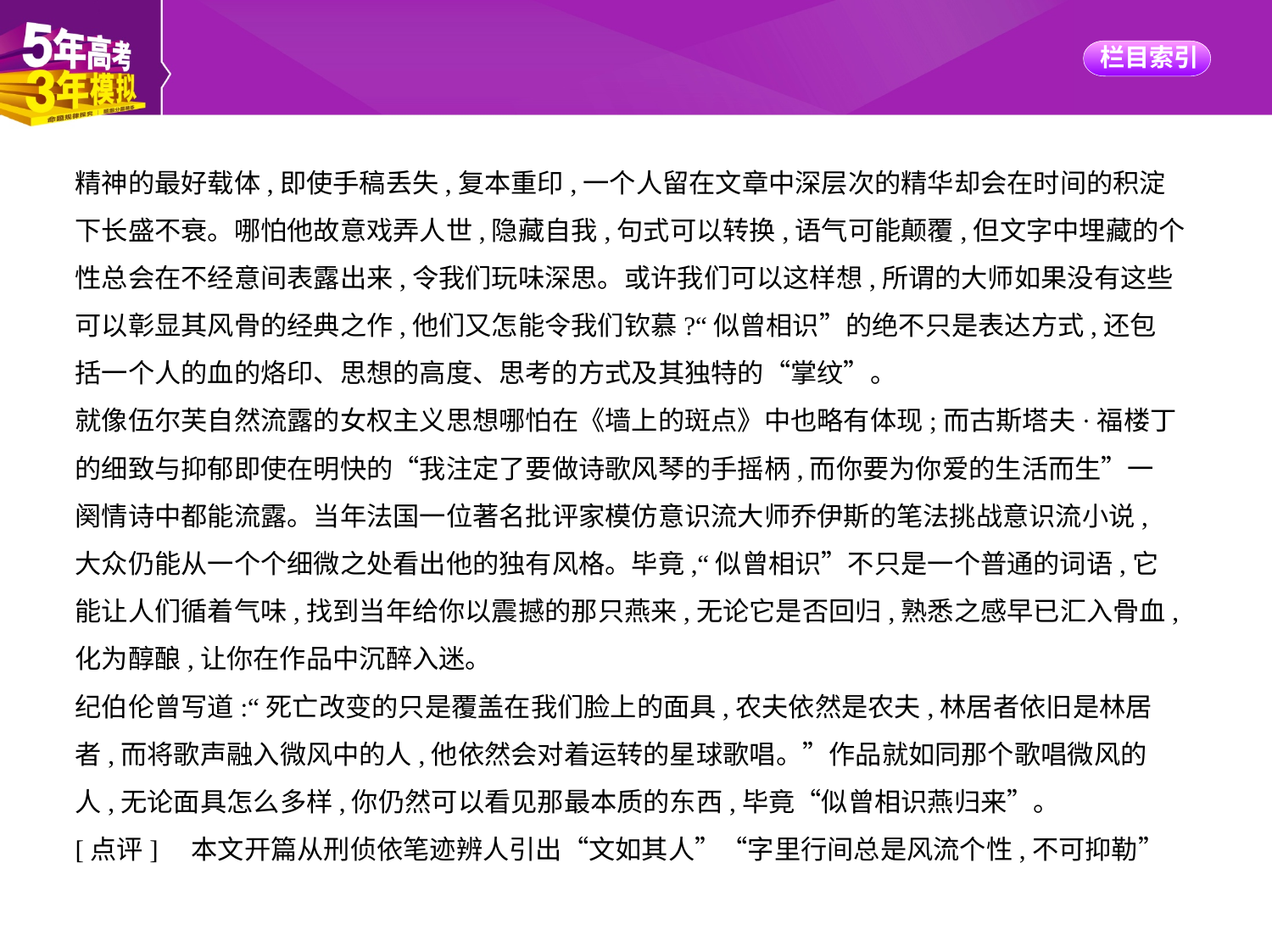

精神的最好载体,即使手稿丢失,复本重印,一个人留在文章中深层次的精华却会在时间的积淀
下长盛不衰。哪怕他故意戏弄人世,隐藏自我,句式可以转换,语气可能颠覆,但文字中埋藏的个
性总会在不经意间表露出来,令我们玩味深思。或许我们可以这样想,所谓的大师如果没有这些
可以彰显其风骨的经典之作,他们又怎能令我们钦慕?“似曾相识”的绝不只是表达方式,还包
括一个人的血的烙印、思想的高度、思考的方式及其独特的“掌纹”。
就像伍尔芙自然流露的女权主义思想哪怕在《墙上的斑点》中也略有体现;而古斯塔夫·福楼丁
的细致与抑郁即使在明快的“我注定了要做诗歌风琴的手摇柄,而你要为你爱的生活而生”一
阕情诗中都能流露。当年法国一位著名批评家模仿意识流大师乔伊斯的笔法挑战意识流小说,
大众仍能从一个个细微之处看出他的独有风格。毕竟,“似曾相识”不只是一个普通的词语,它
能让人们循着气味,找到当年给你以震撼的那只燕来,无论它是否回归,熟悉之感早已汇入骨血,
化为醇酿,让你在作品中沉醉入迷。
纪伯伦曾写道:“死亡改变的只是覆盖在我们脸上的面具,农夫依然是农夫,林居者依旧是林居
者,而将歌声融入微风中的人,他依然会对着运转的星球歌唱。”作品就如同那个歌唱微风的
人,无论面具怎么多样,你仍然可以看见那最本质的东西,毕竟“似曾相识燕归来”。
[点评]　本文开篇从刑侦依笔迹辨人引出“文如其人”“字里行间总是风流个性,不可抑勒”